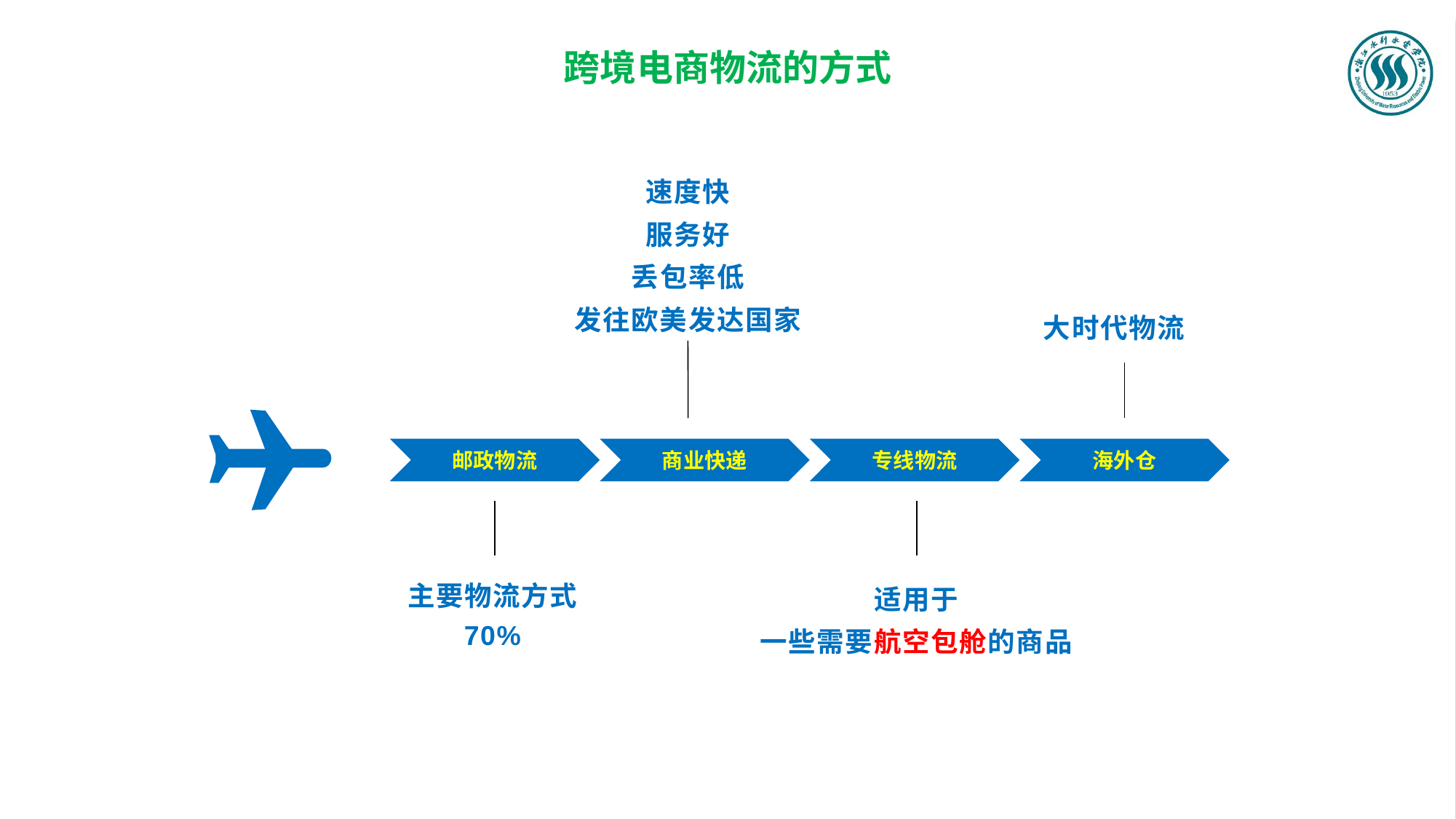

跨境电商物流的方式
速度快
服务好
丢包率低
发往欧美发达国家
大时代物流

邮政物流
商业快递
专线物流
海外仓
主要物流方式
70%
适用于
一些需要航空包舱的商品